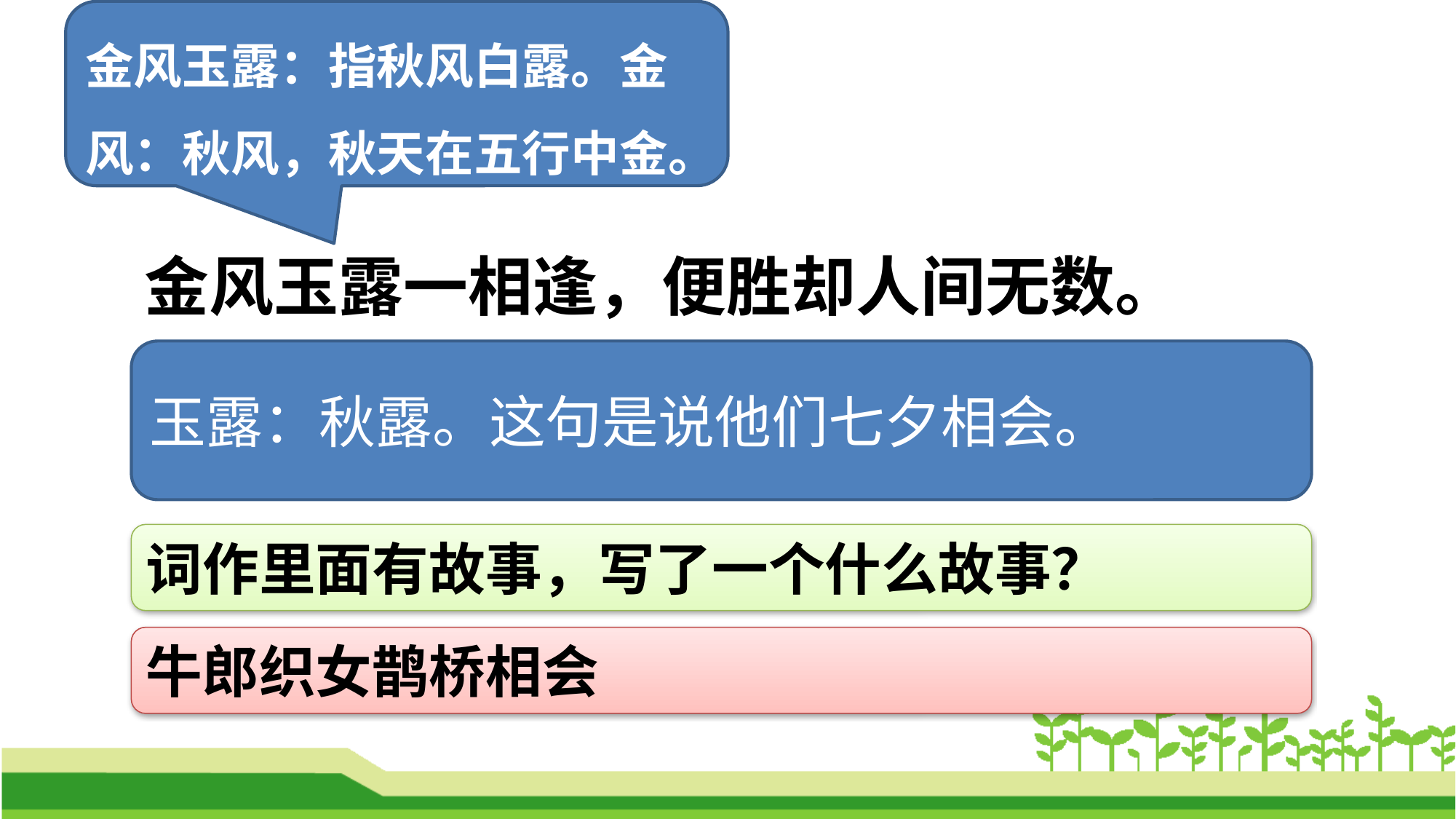

金风玉露：指秋风白露。金风：秋风，秋天在五行中金。
金风玉露一相逢，便胜却人间无数。
玉露：秋露。这句是说他们七夕相会。
词作里面有故事，写了一个什么故事？
牛郎织女鹊桥相会